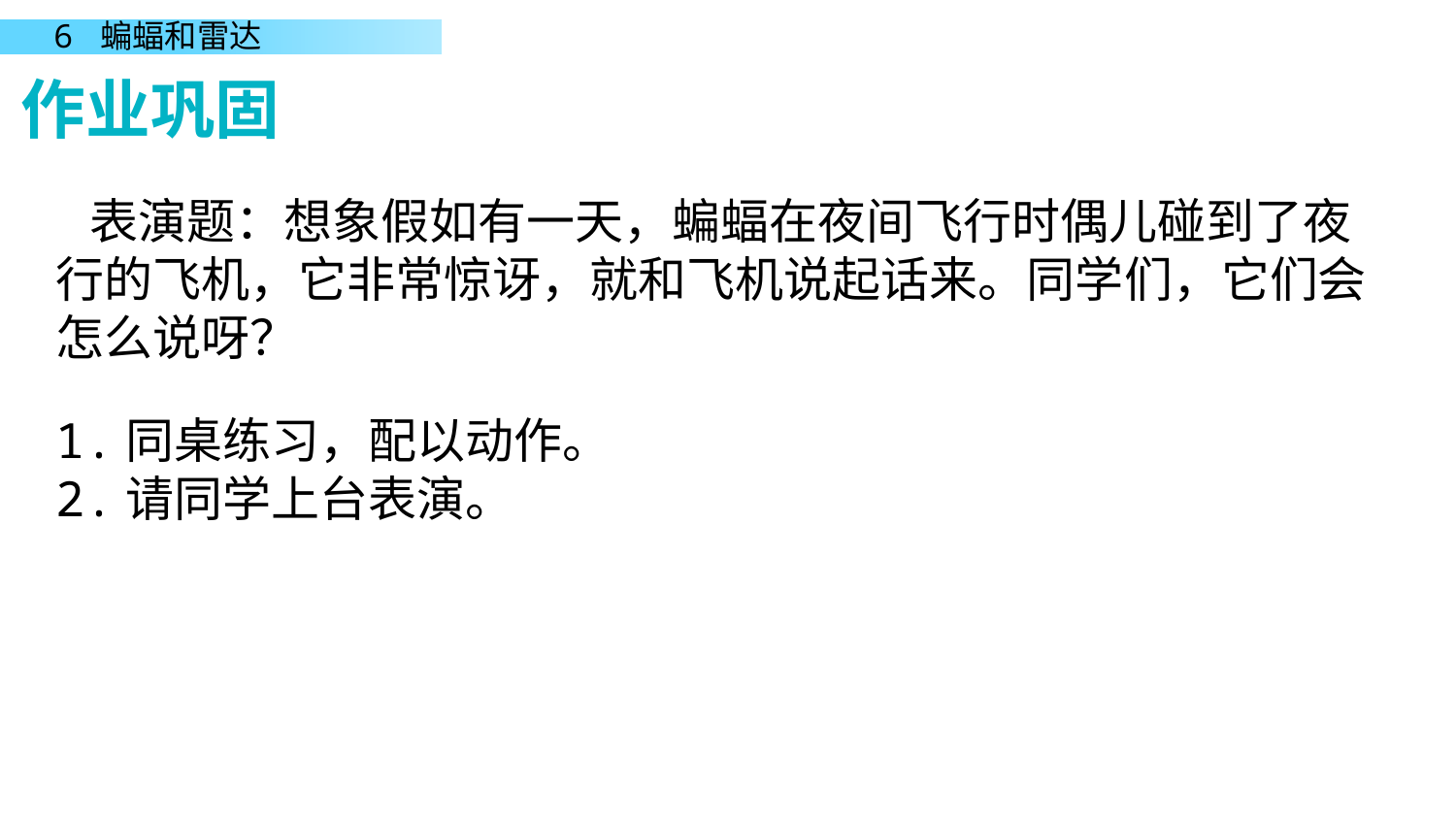

作业巩固
  表演题：想象假如有一天，蝙蝠在夜间飞行时偶儿碰到了夜行的飞机，它非常惊讶，就和飞机说起话来。同学们，它们会怎么说呀？
1.同桌练习，配以动作。
2.请同学上台表演。